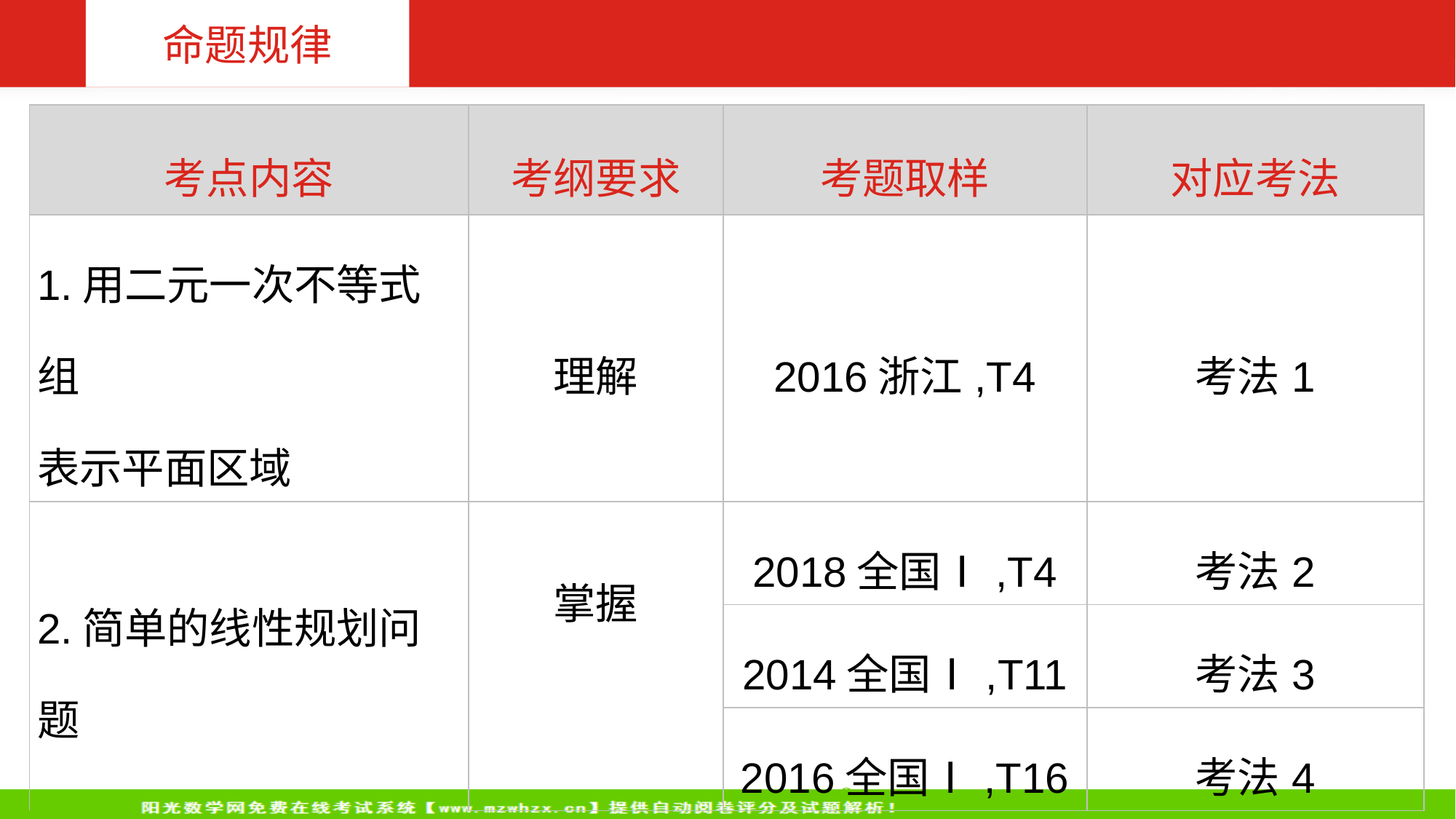

命题规律
| 考点内容 | 考纲要求 | 考题取样 | 对应考法 |
| --- | --- | --- | --- |
| 1.用二元一次不等式组 表示平面区域 | 理解 | 2016浙江,T4 | 考法1 |
| 2.简单的线性规划问题 | 掌握 | 2018全国Ⅰ,T4 | 考法2 |
|  |  | 2014全国Ⅰ,T11 | 考法3 |
|  |  | 2016全国Ⅰ,T16 | 考法4 |